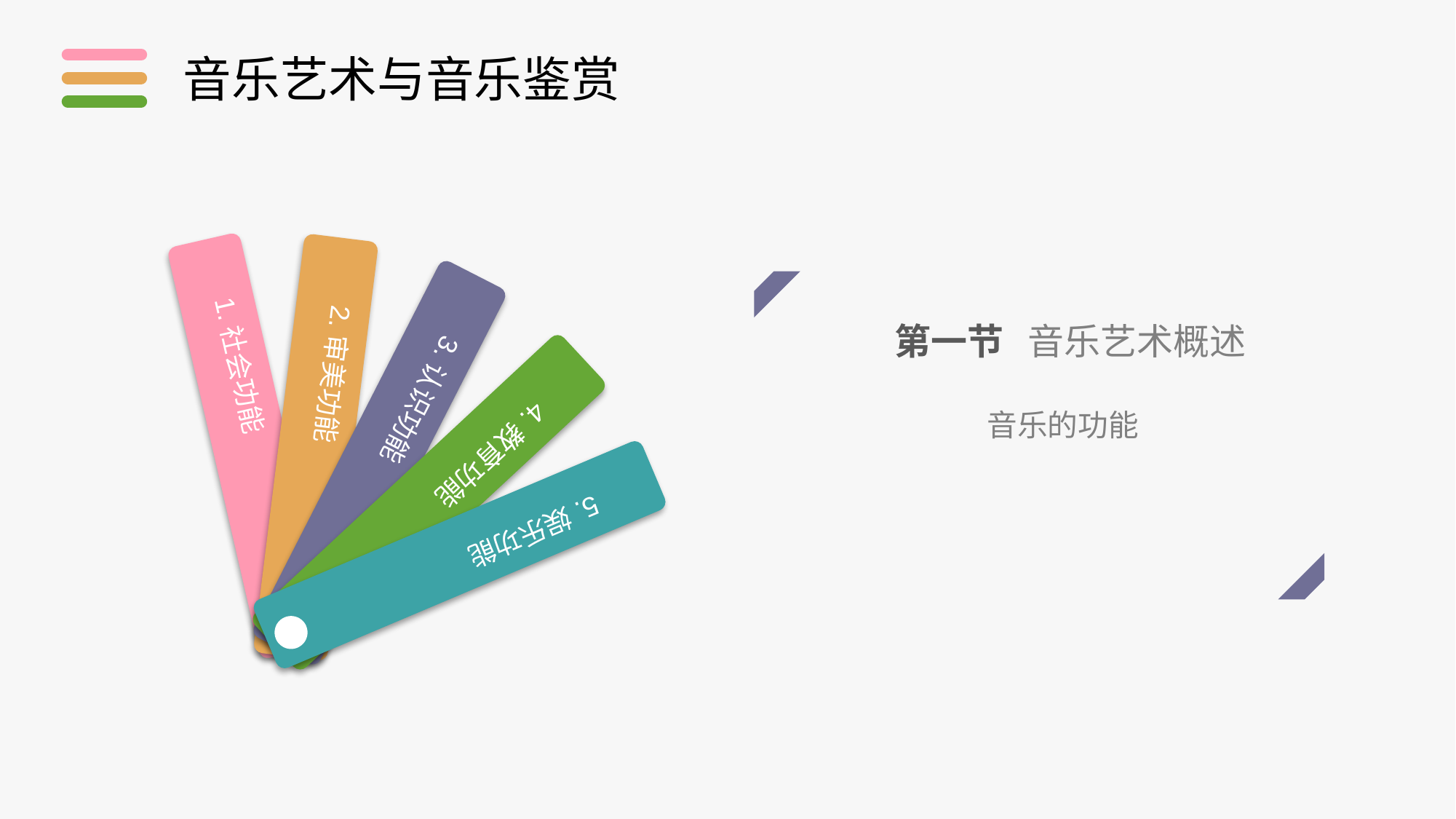

音乐艺术与音乐鉴赏
1.社会功能
2.审美功能
3.认识功能
4.教育功能
5.娱乐功能

第一节   音乐艺术概述
音乐的功能